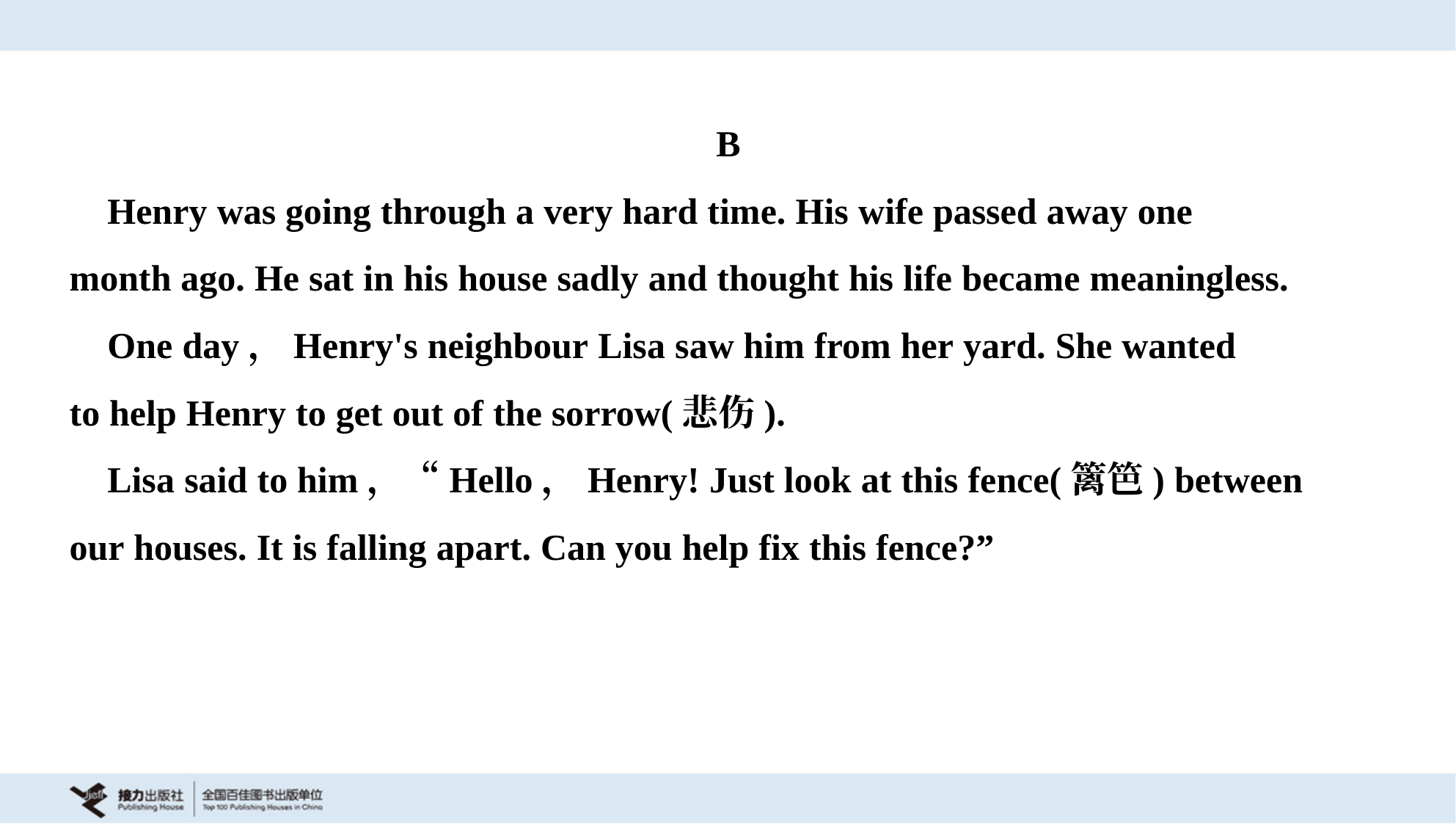

B
    Henry was going through a very hard time. His wife passed away one
month ago. He sat in his house sadly and thought his life became meaningless.
    One day，Henry's neighbour Lisa saw him from her yard. She wanted
to help Henry to get out of the sorrow(悲伤).
    Lisa said to him，“Hello，Henry! Just look at this fence(篱笆) between
our houses. It is falling apart. Can you help fix this fence?”